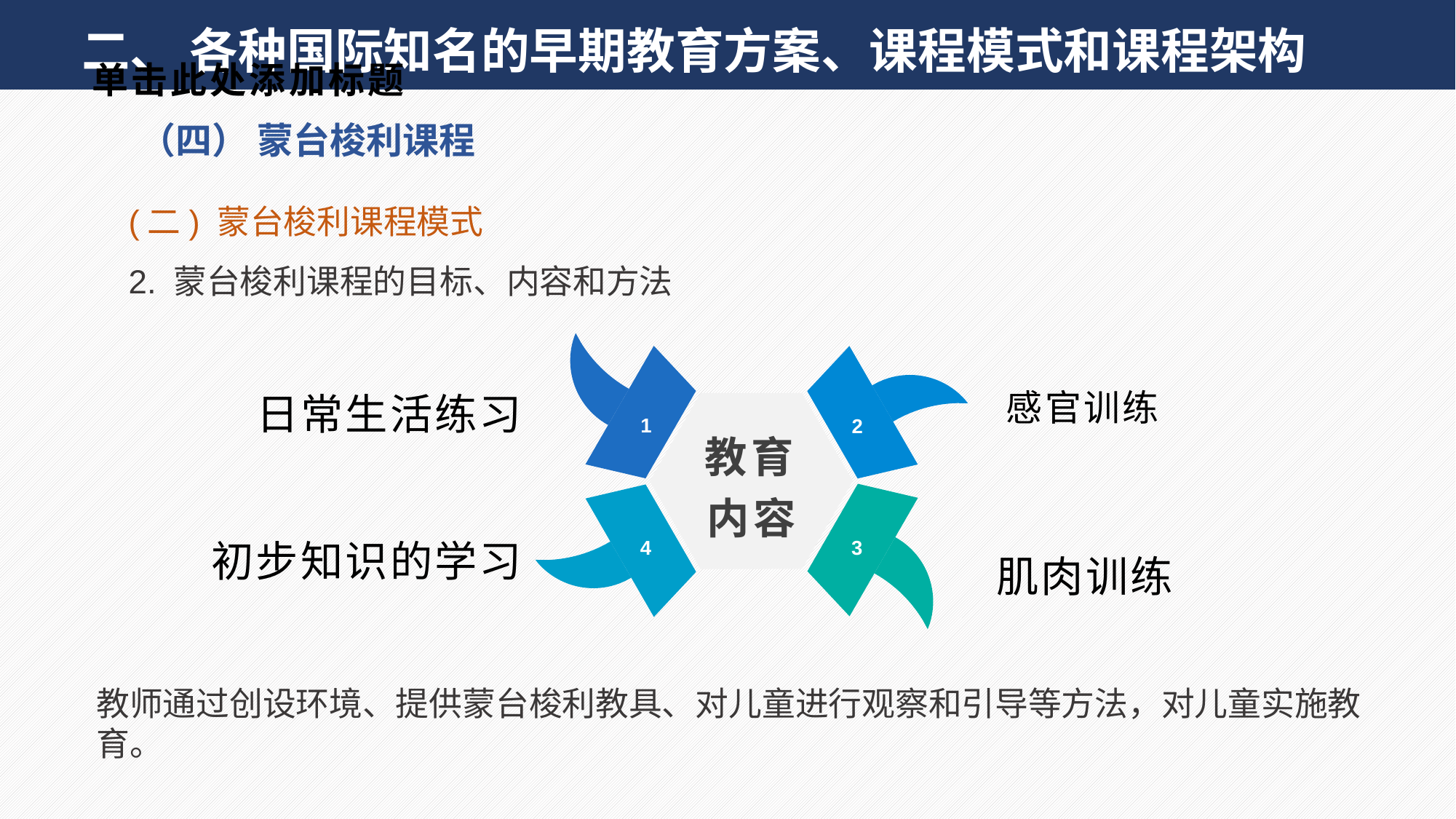

二、 各种国际知名的早期教育方案、课程模式和课程架构
单击此处添加标题
（四） 蒙台梭利课程
(二) 蒙台梭利课程模式
2. 蒙台梭利课程的目标、内容和方法
感官训练

日常生活练习

1
2
教育内容
初步知识的学习
肌肉训练

4
3

教师通过创设环境、提供蒙台梭利教具、对儿童进行观察和引导等方法，对儿童实施教育。